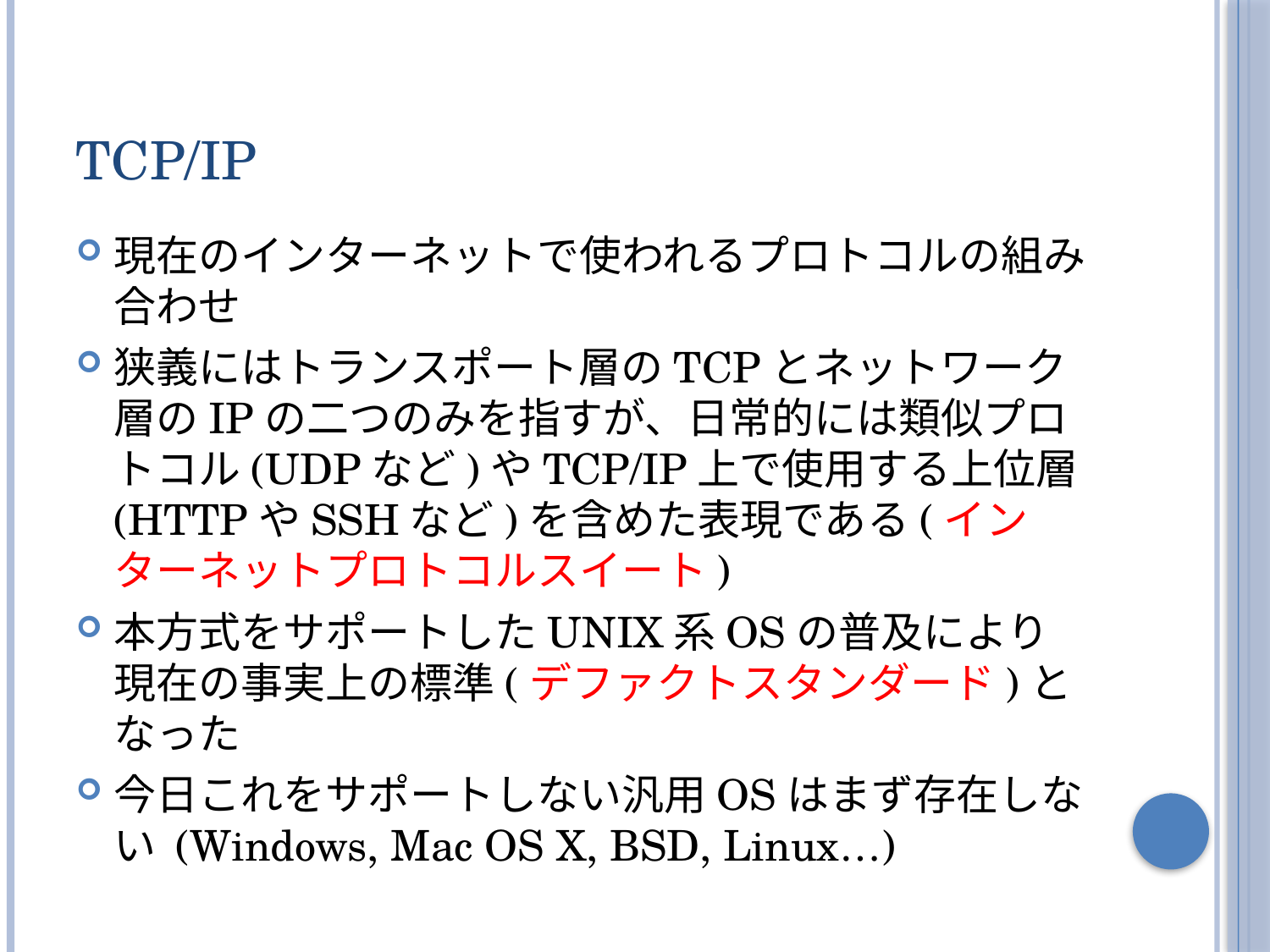

# TCP/IP
現在のインターネットで使われるプロトコルの組み合わせ
狭義にはトランスポート層のTCPとネットワーク層のIPの二つのみを指すが、日常的には類似プロトコル(UDPなど)やTCP/IP上で使用する上位層(HTTPやSSHなど)を含めた表現である(インターネットプロトコルスイート)
本方式をサポートしたUNIX系OSの普及により現在の事実上の標準(デファクトスタンダード)となった
今日これをサポートしない汎用OSはまず存在しない (Windows, Mac OS X, BSD, Linux…)